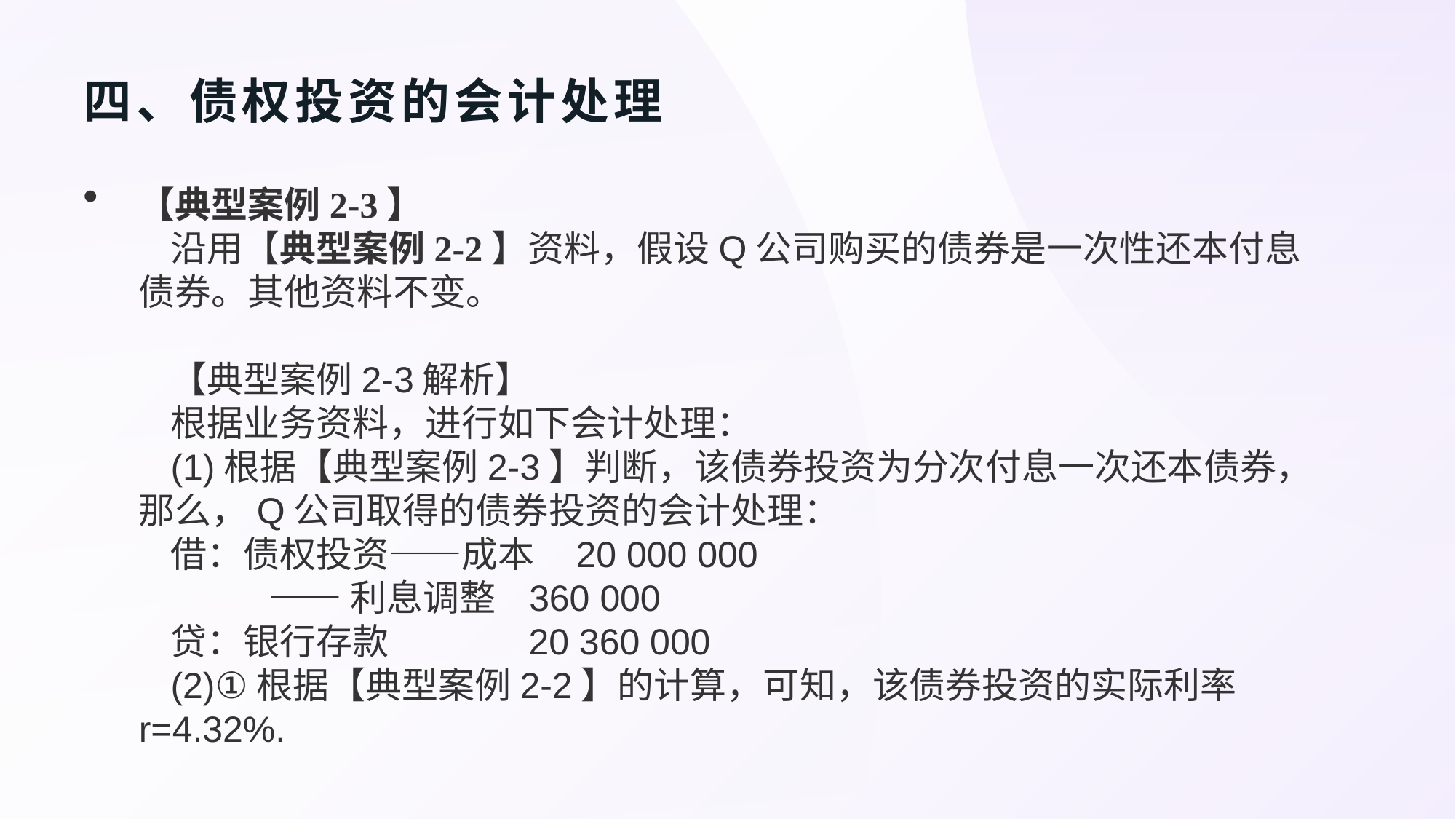

# 四、债权投资的会计处理

【典型案例2-3】
沿用【典型案例2-2】资料，假设Q公司购买的债券是一次性还本付息债券。其他资料不变。

【典型案例2-3解析】
根据业务资料，进行如下会计处理：
(1)根据【典型案例2-3】判断，该债券投资为分次付息一次还本债券，那么，Q公司取得的债券投资的会计处理：
借：债权投资——成本    20 000 000
            ——利息调整   360 000
贷：银行存款                20 360 000
(2)①根据【典型案例2-2】的计算，可知，该债券投资的实际利率r=4.32%.